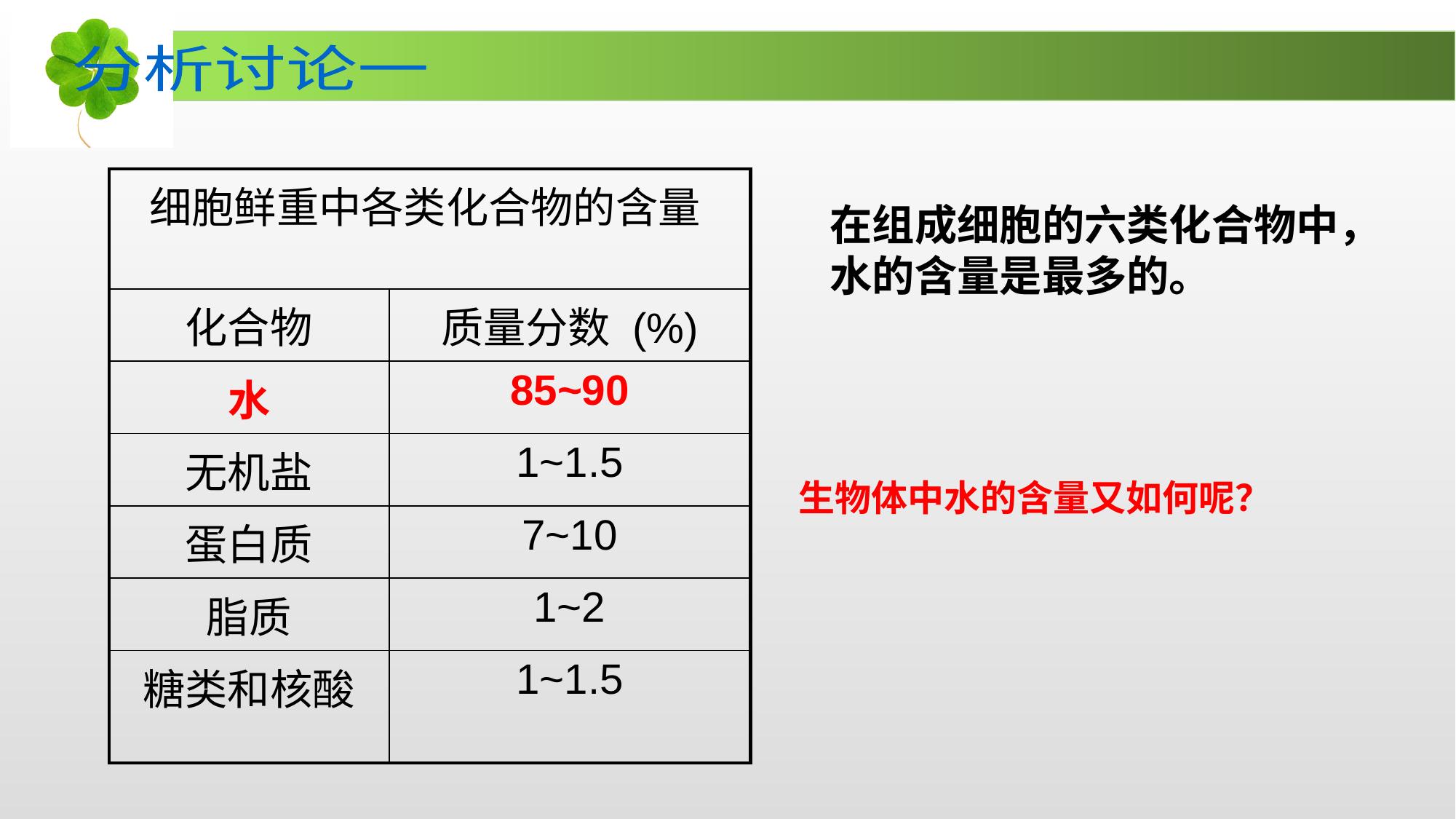

分析讨论一
| 细胞鲜重中各类化合物的含量 |  |
| --- | --- |
| 化合物 | 质量分数 (%) |
| 水 | 85~90 |
| 无机盐 | 1~1.5 |
| 蛋白质 | 7~10 |
| 脂质 | 1~2 |
| 糖类和核酸 | 1~1.5 |
在组成细胞的六类化合物中，水的含量是最多的。

生物体中水的含量又如何呢？